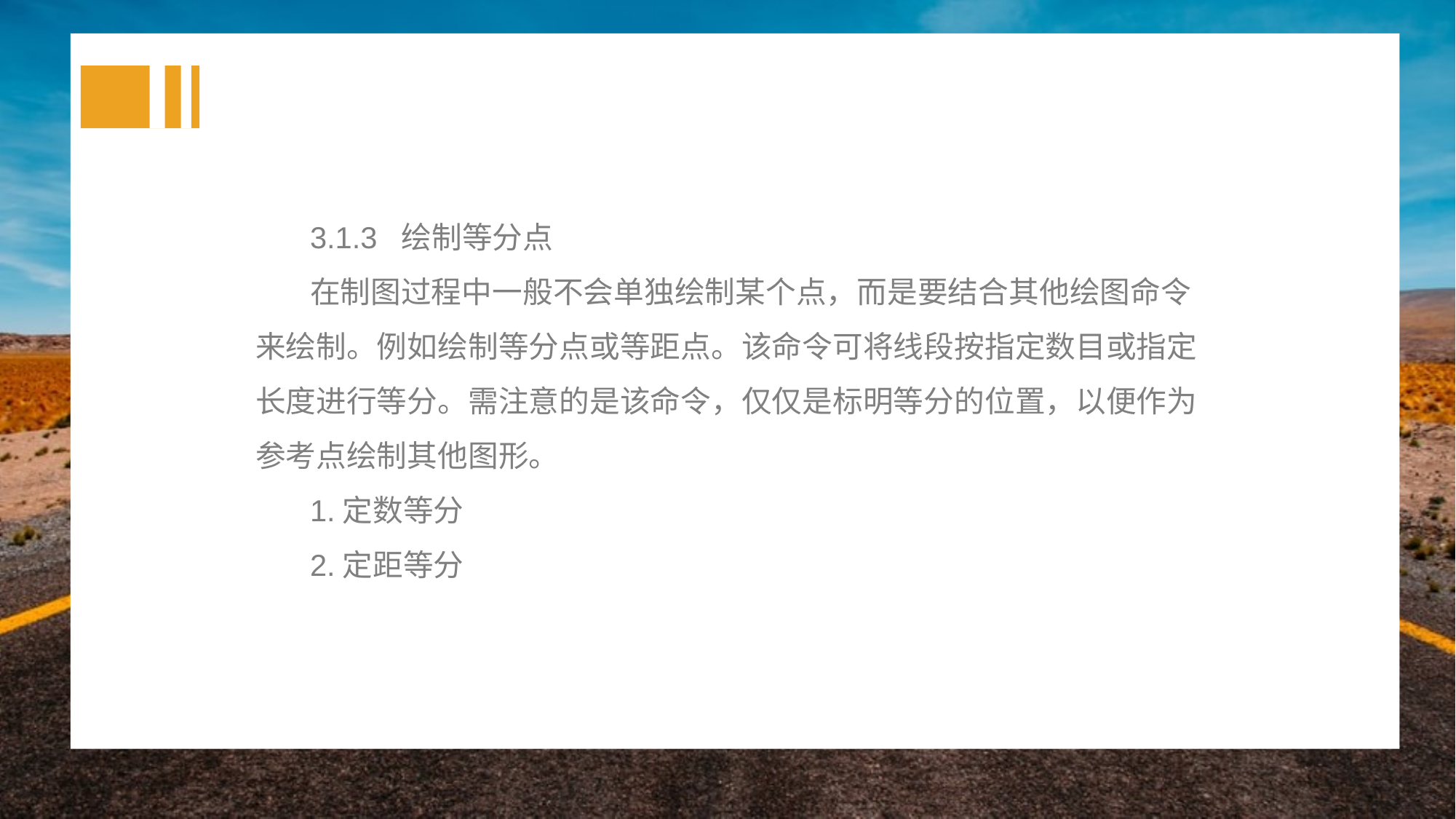

3.1.3  绘制等分点
在制图过程中一般不会单独绘制某个点，而是要结合其他绘图命令来绘制。例如绘制等分点或等距点。该命令可将线段按指定数目或指定长度进行等分。需注意的是该命令，仅仅是标明等分的位置，以便作为参考点绘制其他图形。
1.定数等分
2.定距等分